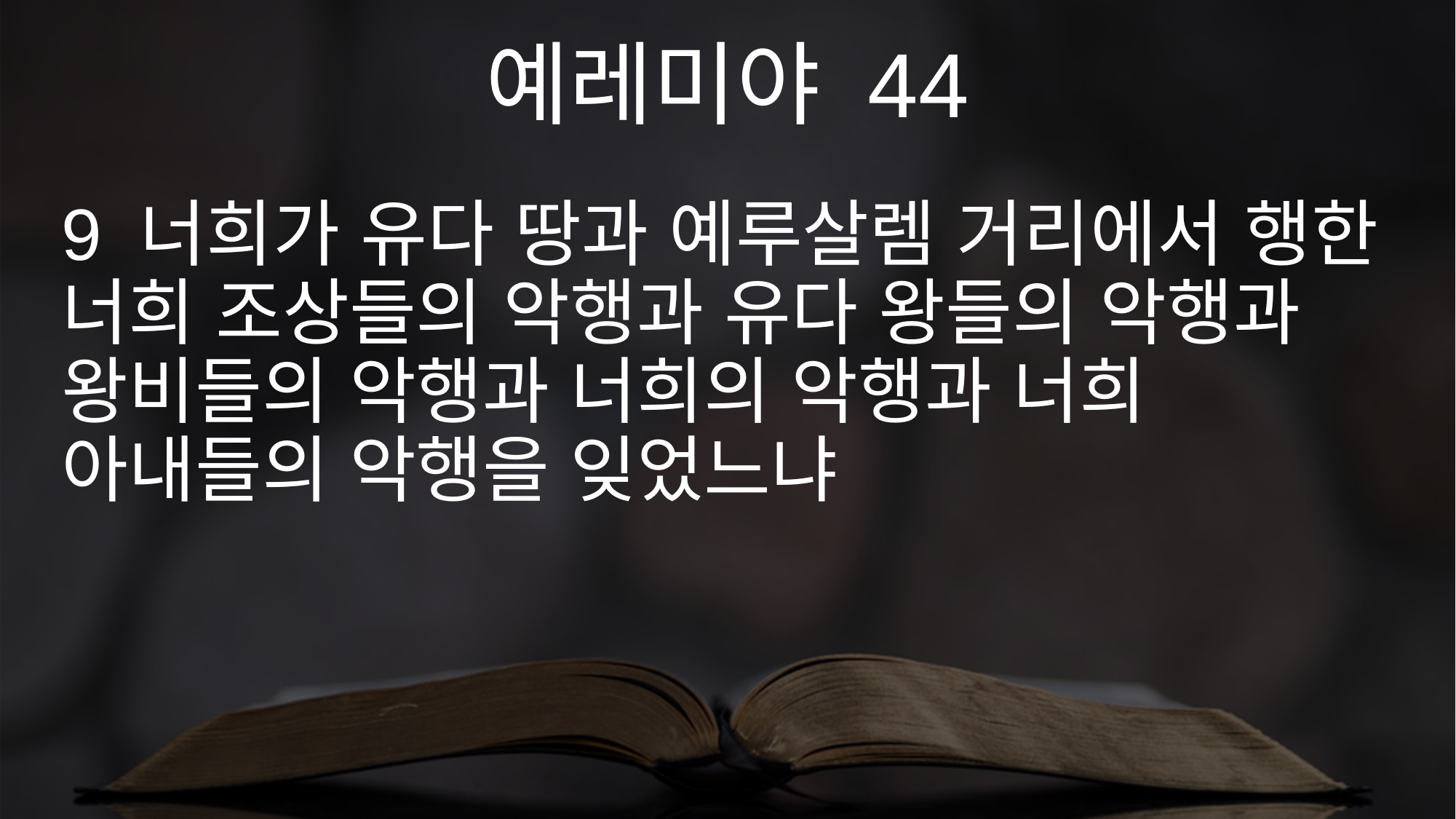

예레미야 44
9 너희가 유다 땅과 예루살렘 거리에서 행한 너희 조상들의 악행과 유다 왕들의 악행과 왕비들의 악행과 너희의 악행과 너희 아내들의 악행을 잊었느냐